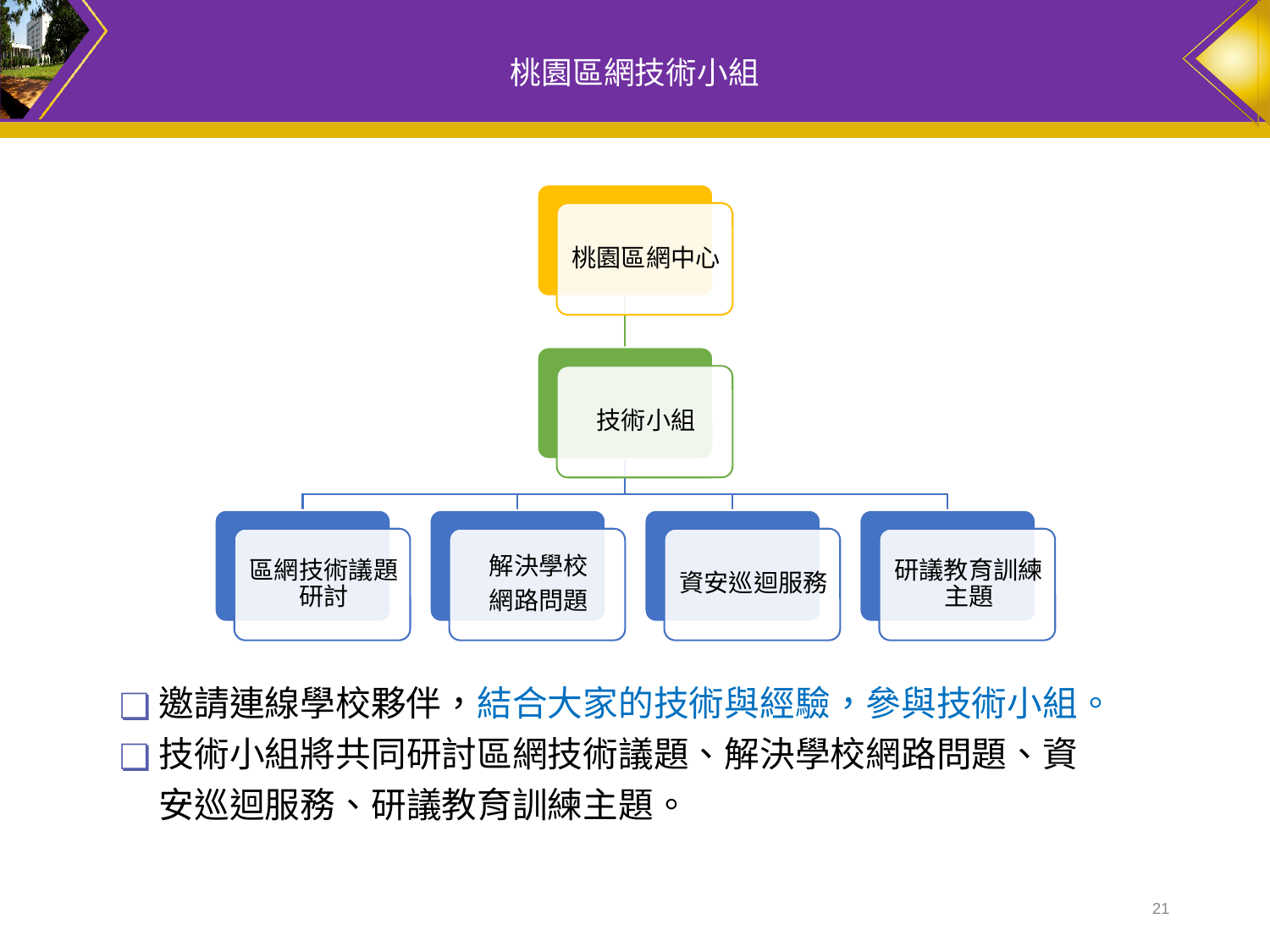

# 桃園區網技術小組
桃園區網中心
技術小組
區網技術議題
研討
解決學校
網路問題
資安巡迴服務
研議教育訓練主題
邀請連線學校夥伴，結合大家的技術與經驗，參與技術小組。
技術小組將共同研討區網技術議題、解決學校網路問題、資
安巡迴服務、研議教育訓練主題。
21